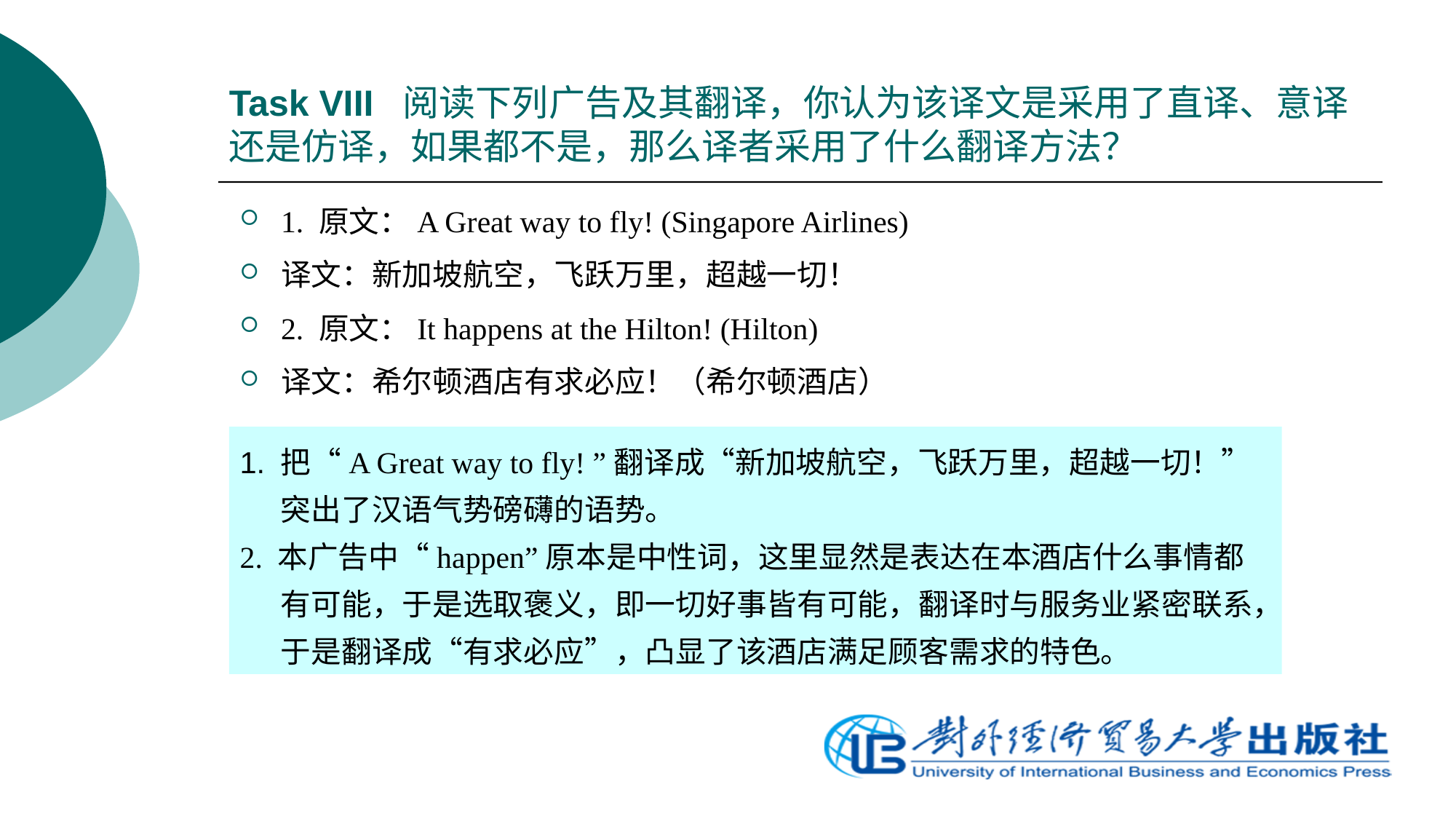

# Task VIII  阅读下列广告及其翻译，你认为该译文是采用了直译、意译还是仿译，如果都不是，那么译者采用了什么翻译方法？
1. 原文：A Great way to fly! (Singapore Airlines)
译文：新加坡航空，飞跃万里，超越一切！
2. 原文：It happens at the Hilton! (Hilton)
译文：希尔顿酒店有求必应！（希尔顿酒店）
把“A Great way to fly! ”翻译成“新加坡航空，飞跃万里，超越一切！”突出了汉语气势磅礴的语势。
2. 本广告中“happen”原本是中性词，这里显然是表达在本酒店什么事情都有可能，于是选取褒义，即一切好事皆有可能，翻译时与服务业紧密联系，于是翻译成“有求必应”，凸显了该酒店满足顾客需求的特色。